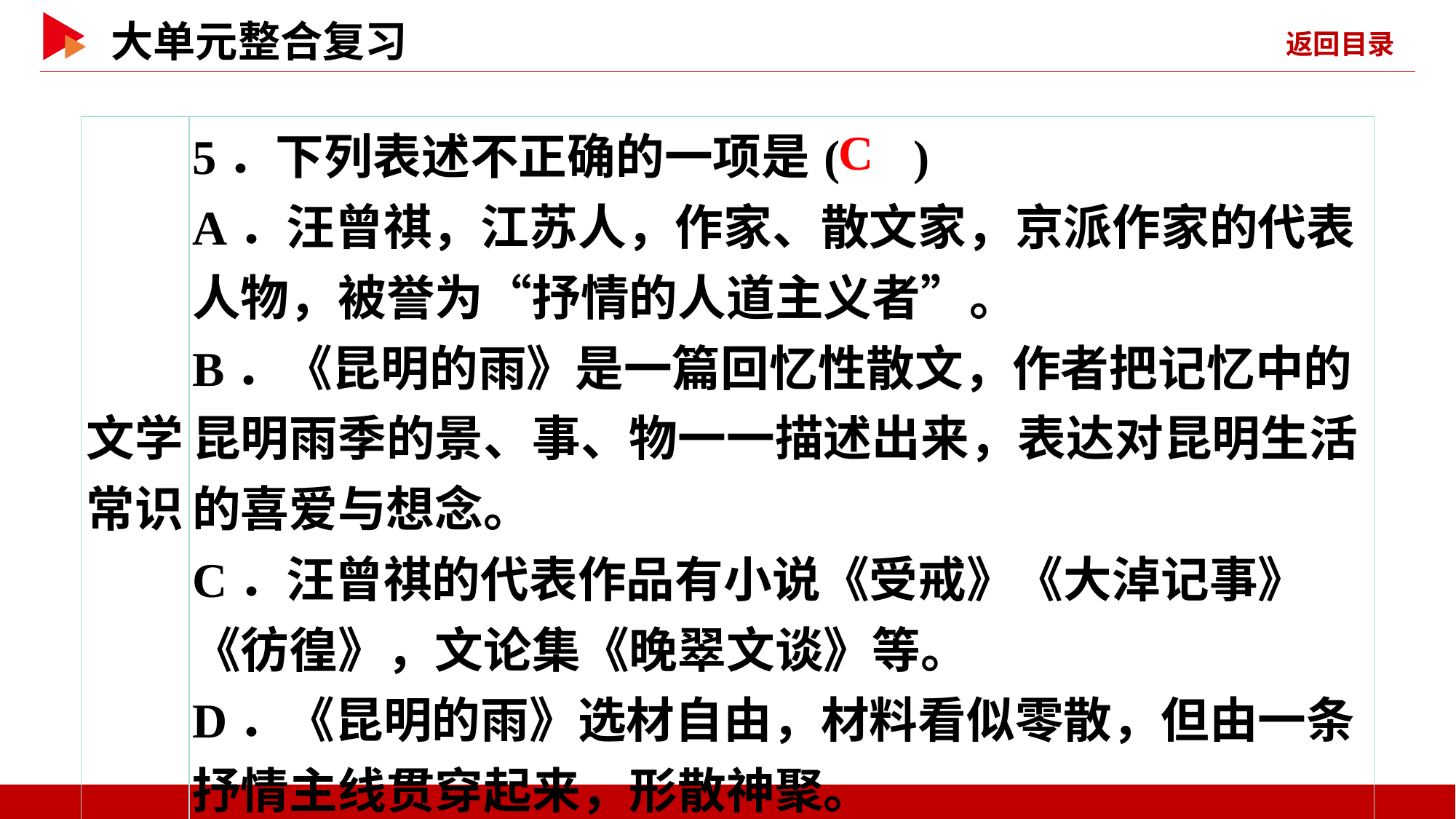

| 文学 常识 | 5．下列表述不正确的一项是( ) A．汪曾祺，江苏人，作家、散文家，京派作家的代表人物，被誉为“抒情的人道主义者”。 B．《昆明的雨》是一篇回忆性散文，作者把记忆中的昆明雨季的景、事、物一一描述出来，表达对昆明生活的喜爱与想念。 C．汪曾祺的代表作品有小说《受戒》《大淖记事》《彷徨》，文论集《晚翠文谈》等。 D．《昆明的雨》选材自由，材料看似零散，但由一条抒情主线贯穿起来，形散神聚。 |
| --- | --- |
   C